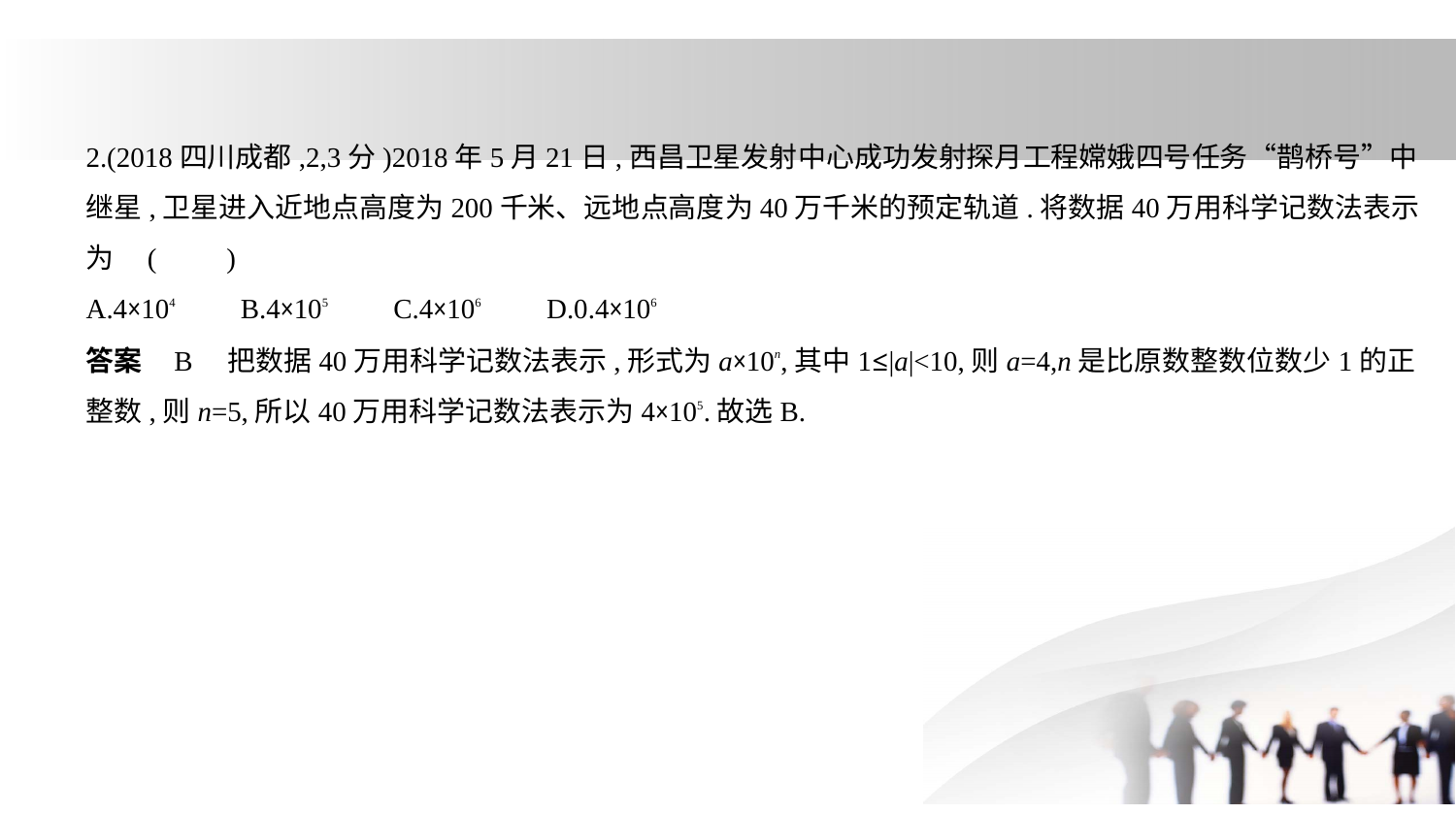

2.(2018四川成都,2,3分)2018年5月21日,西昌卫星发射中心成功发射探月工程嫦娥四号任务“鹊桥号”中
继星,卫星进入近地点高度为200千米、远地点高度为40万千米的预定轨道.将数据40万用科学记数法表示
为 (　　)
A.4×104　    B.4×105　    C.4×106　    D.0.4×106
答案    B　把数据40万用科学记数法表示,形式为a×10n,其中1≤|a|<10,则a=4,n是比原数整数位数少1的正
整数,则n=5,所以40万用科学记数法表示为4×105.故选B.